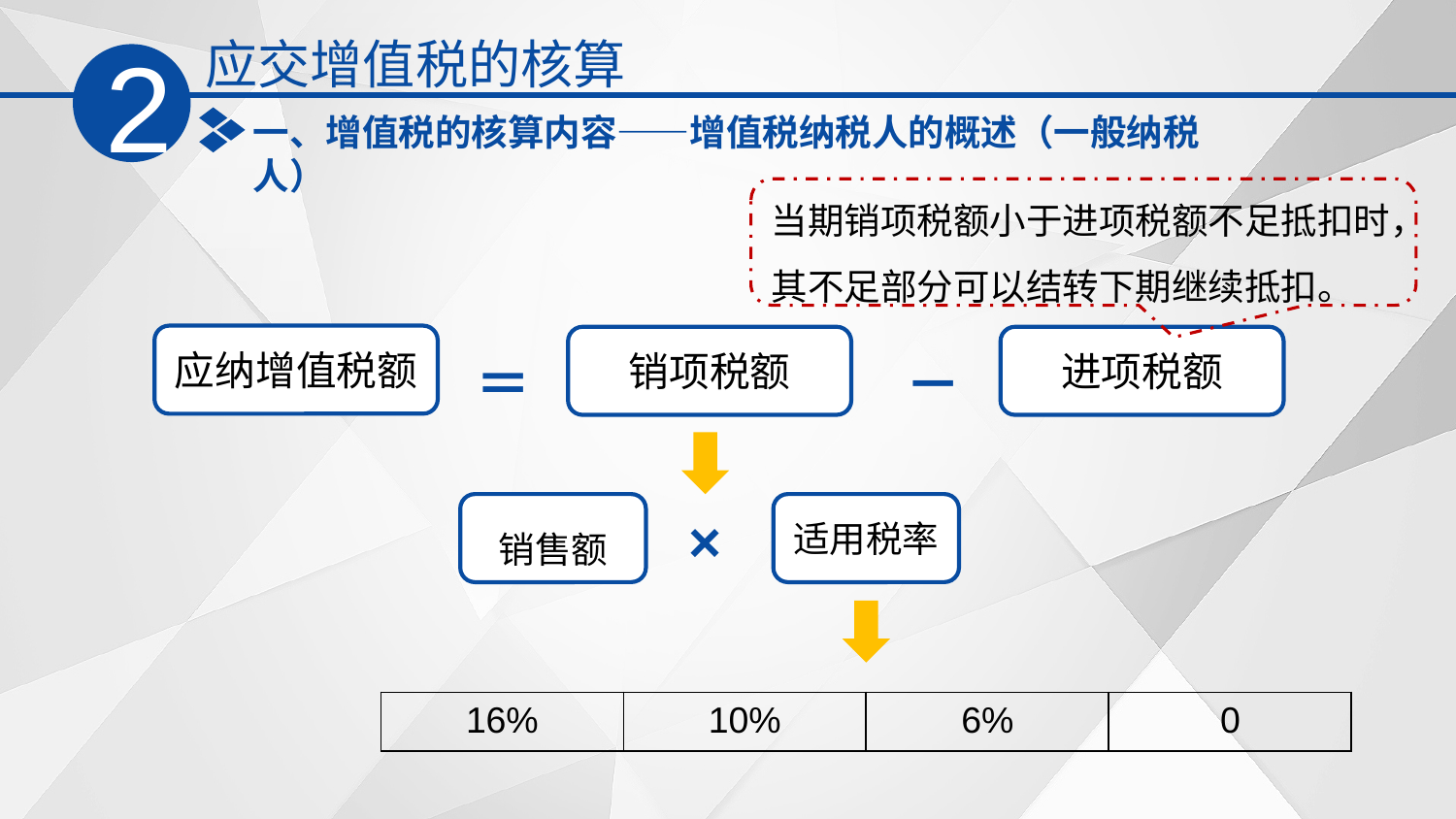

应交增值税的核算
2

一、增值税的核算内容——增值税纳税人的概述（一般纳税人）

当期销项税额小于进项税额不足抵扣时，其不足部分可以结转下期继续抵扣。
应纳增值税额
进项税额
销项税额
＝
－

适用税率
销售额
×

| 16% | 10% | 6% | 0 |
| --- | --- | --- | --- |